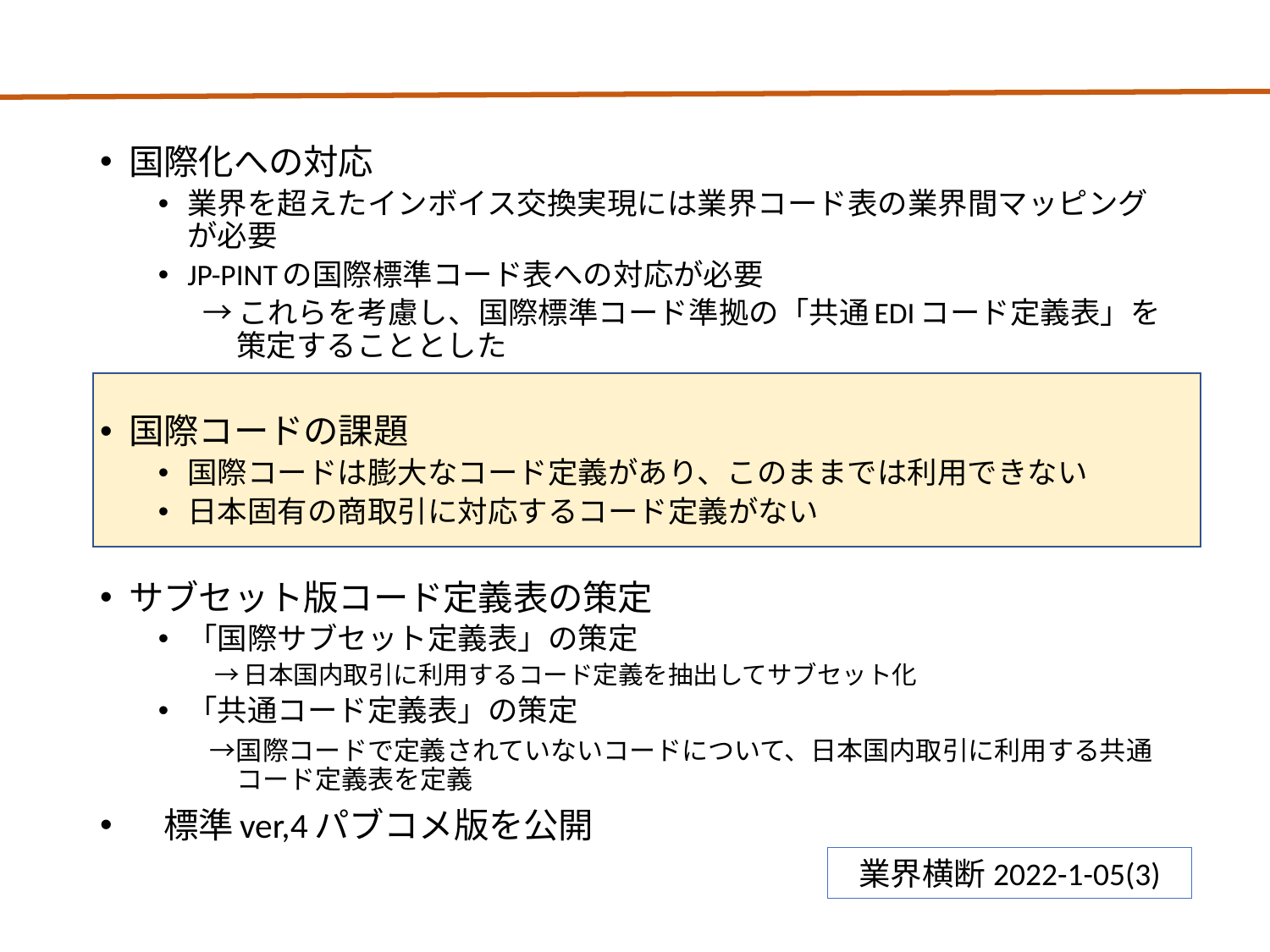

# 共通EDIコード定義表の策定方針
国際化への対応
業界を超えたインボイス交換実現には業界コード表の業界間マッピングが必要
JP-PINTの国際標準コード表への対応が必要
→これらを考慮し、国際標準コード準拠の「共通EDIコード定義表」を策定することとした

国際コードの課題
国際コードは膨大なコード定義があり、このままでは利用できない
日本固有の商取引に対応するコード定義がない

サブセット版コード定義表の策定
「国際サブセット定義表」の策定
→日本国内取引に利用するコード定義を抽出してサブセット化
「共通コード定義表」の策定
　→国際コードで定義されていないコードについて、日本国内取引に利用する共通コード定義表を定義
　標準ver,4パブコメ版を公開

業界横断2022-1-05(3)